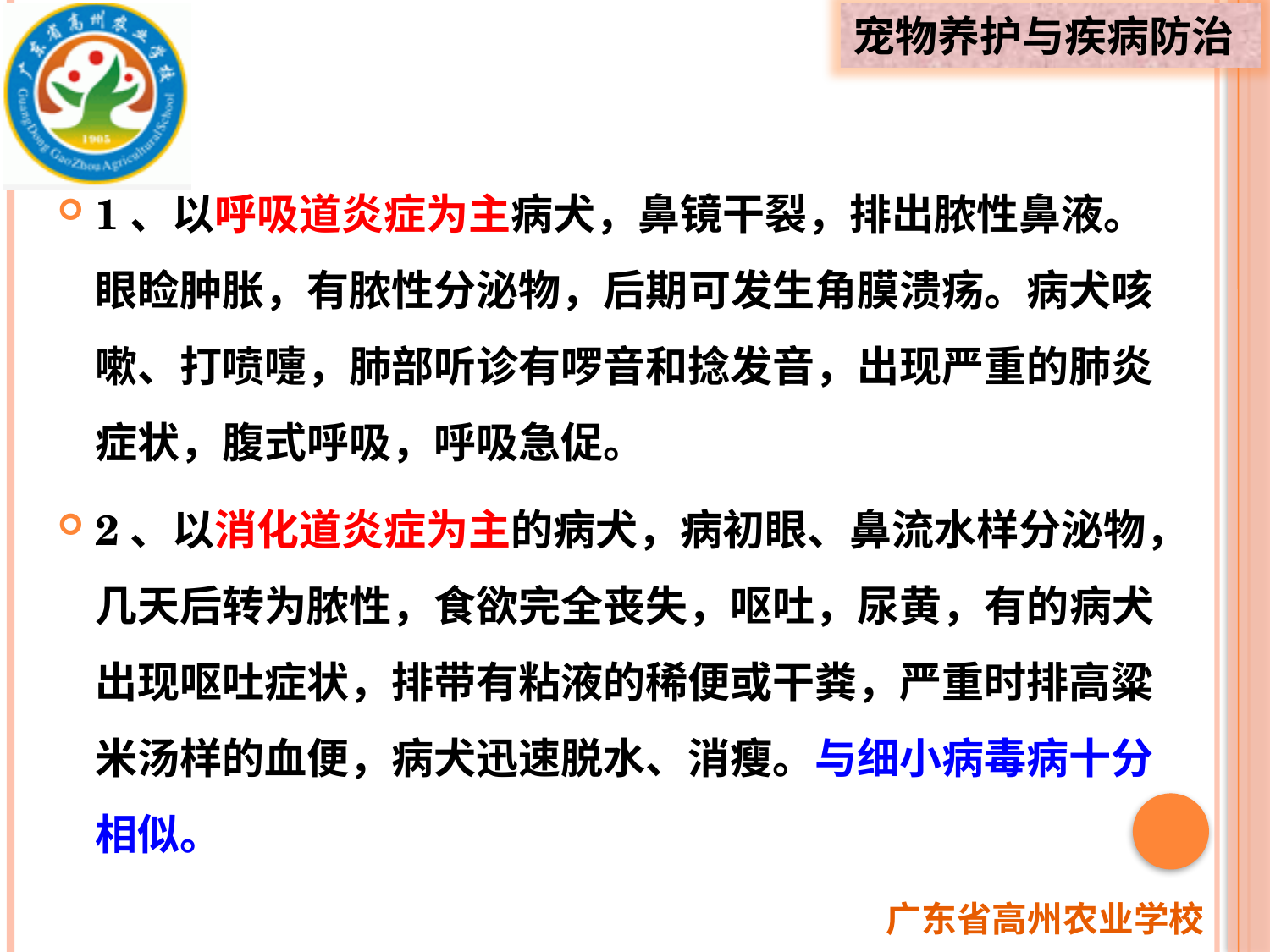

1、以呼吸道炎症为主病犬，鼻镜干裂，排出脓性鼻液。眼睑肿胀，有脓性分泌物，后期可发生角膜溃疡。病犬咳嗽、打喷嚏，肺部听诊有啰音和捻发音，出现严重的肺炎症状，腹式呼吸，呼吸急促。
2、以消化道炎症为主的病犬，病初眼、鼻流水样分泌物，几天后转为脓性，食欲完全丧失，呕吐，尿黄，有的病犬出现呕吐症状，排带有粘液的稀便或干粪，严重时排高粱米汤样的血便，病犬迅速脱水、消瘦。与细小病毒病十分相似。